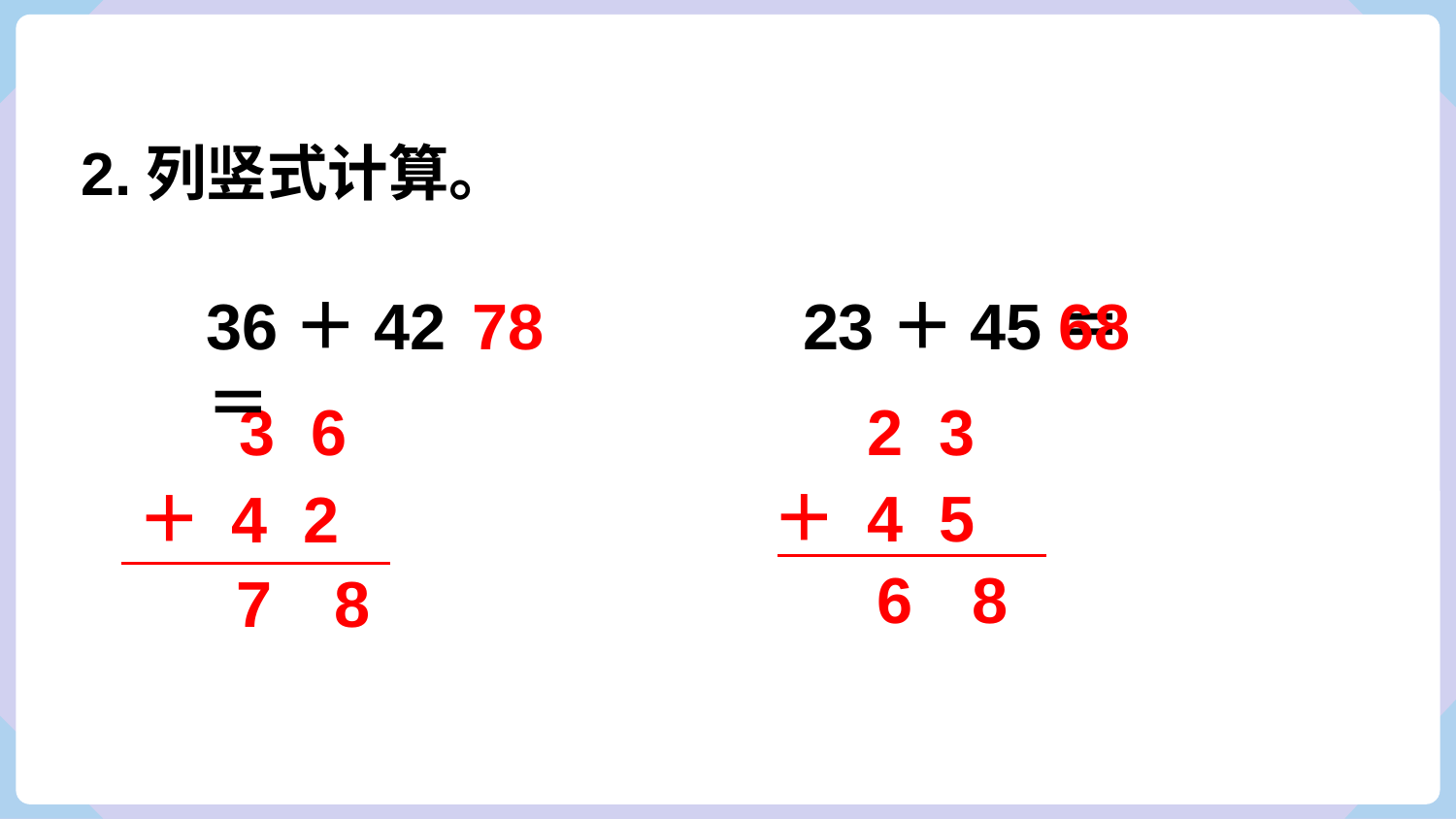

2.列竖式计算。
78
68
36＋42＝
23＋45＝

3  6
2  3
＋ 4  5
＋ 4  2
6
8
7
8